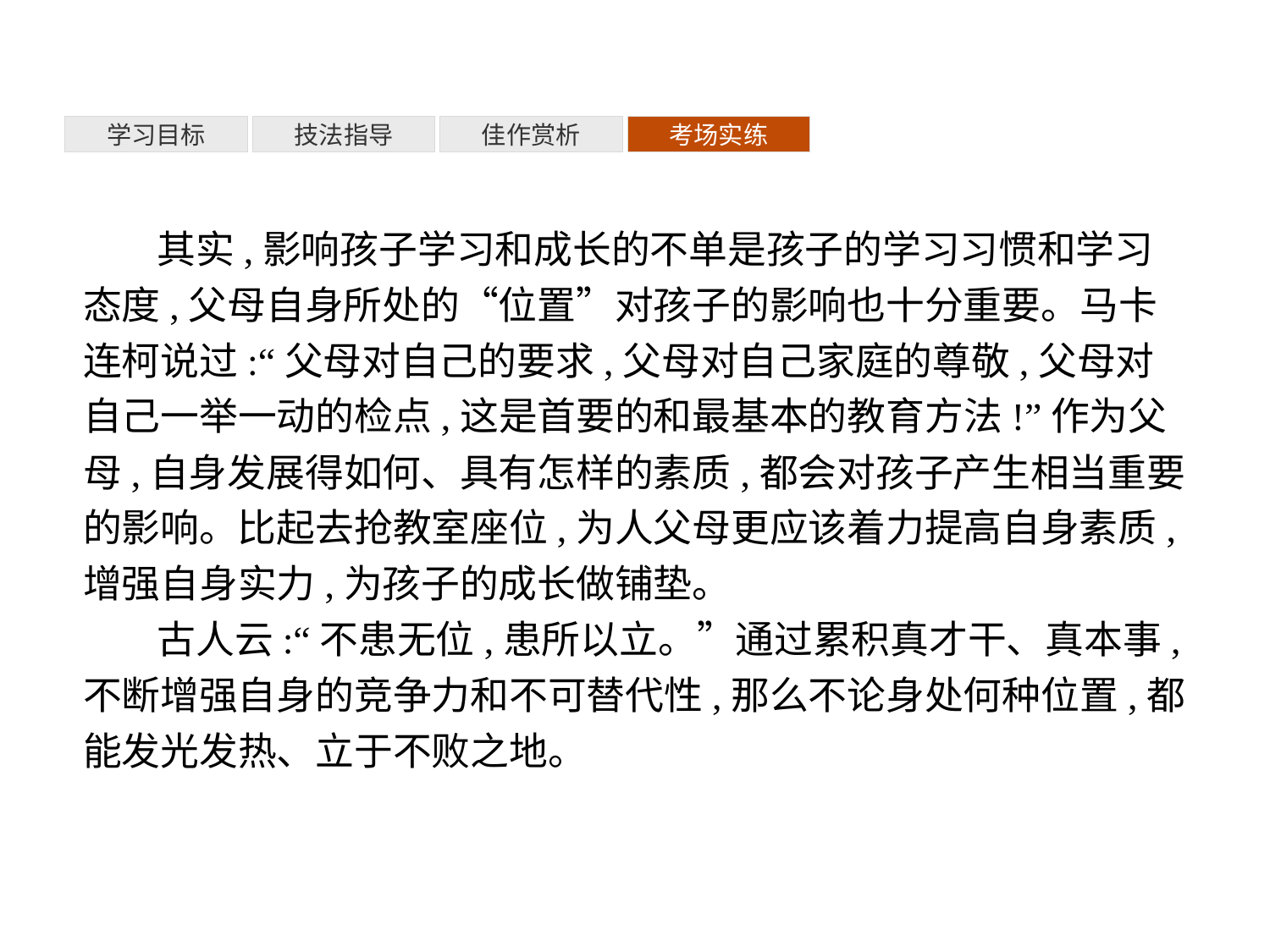

考场实练
学习目标
技法指导
佳作赏析
其实,影响孩子学习和成长的不单是孩子的学习习惯和学习态度,父母自身所处的“位置”对孩子的影响也十分重要。马卡连柯说过:“父母对自己的要求,父母对自己家庭的尊敬,父母对自己一举一动的检点,这是首要的和最基本的教育方法!”作为父母,自身发展得如何、具有怎样的素质,都会对孩子产生相当重要的影响。比起去抢教室座位,为人父母更应该着力提高自身素质,增强自身实力,为孩子的成长做铺垫。
古人云:“不患无位,患所以立。”通过累积真才干、真本事,不断增强自身的竞争力和不可替代性,那么不论身处何种位置,都能发光发热、立于不败之地。